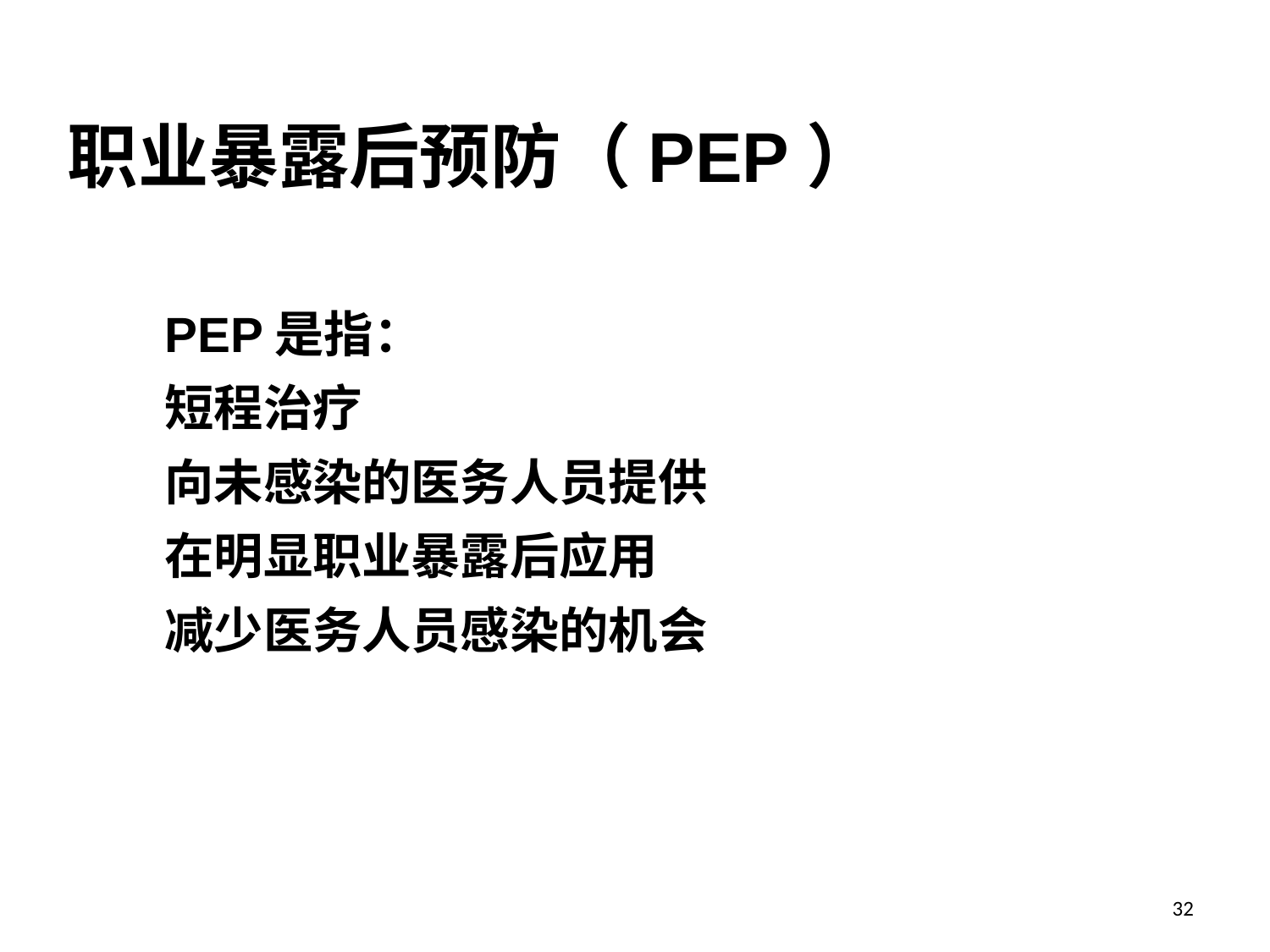

职业暴露后预防（PEP）
PEP是指：
短程治疗
向未感染的医务人员提供
在明显职业暴露后应用
减少医务人员感染的机会
32